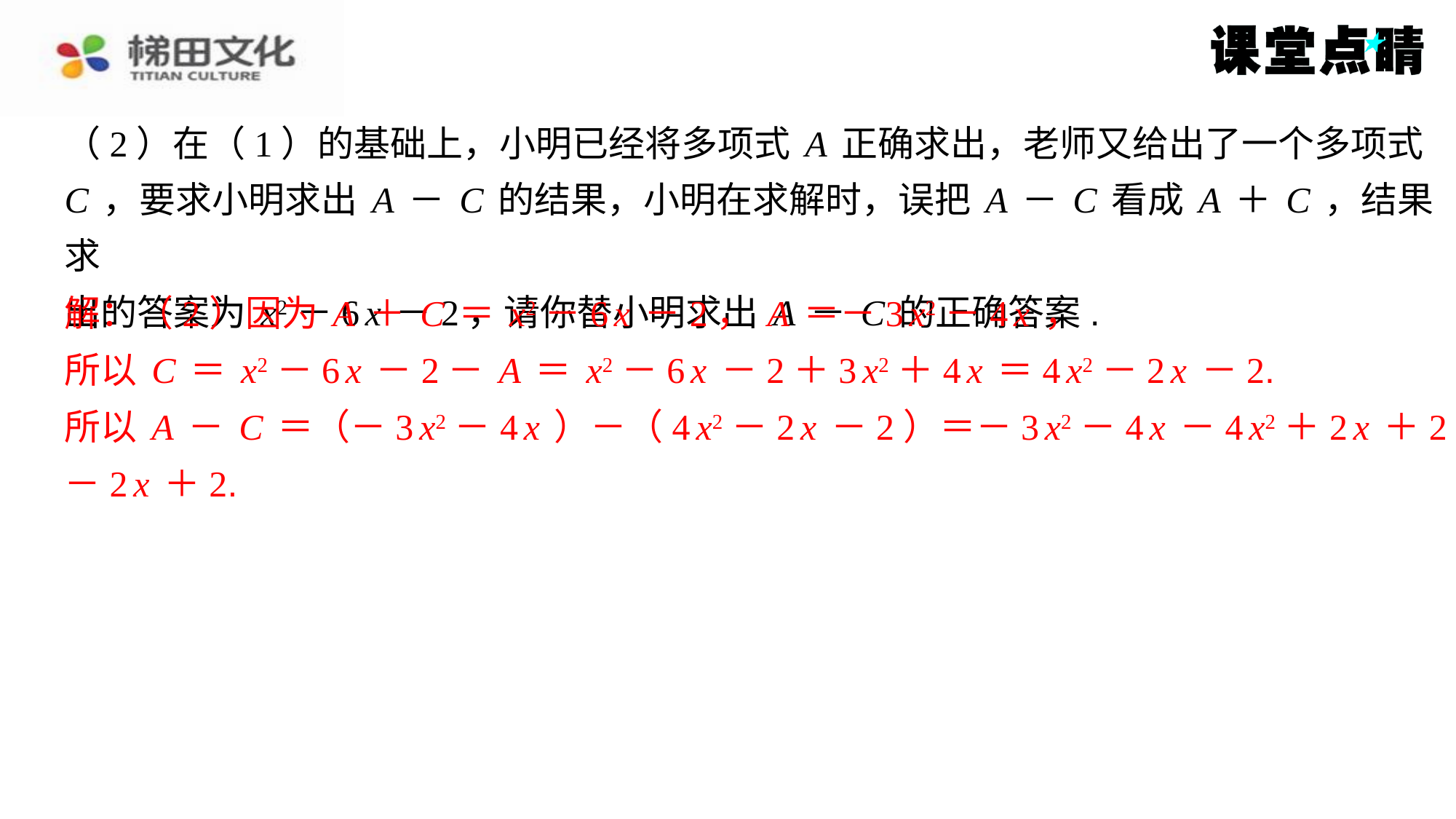

（2）在（1）的基础上，小明已经将多项式A正确求出，老师又给出了一个多项式
C，要求小明求出A－C的结果，小明在求解时，误把A－C看成A＋C，结果求
出的答案为x2－6x－2，请你替小明求出A－C的正确答案.
解：（2）因为A＋C＝x2－6x－2，A＝－3x2－4x，
所以C＝x2－6x－2－A＝x2－6x－2＋3x2＋4x＝4x2－2x－2.
所以A－C＝（－3x2－4x）－（4x2－2x－2）＝－3x2－4x－4x2＋2x＋2＝－7x2
－2x＋2.
解：（2）因为A＋C＝x2－6x－2，A＝－3x2－4x，
所以C＝x2－6x－2－A＝x2－6x－2＋3x2＋4x＝4x2－2x－2.
所以A－C＝（－3x2－4x）－（4x2－2x－2）＝－3x2－4x－4x2＋2x＋2＝－7x2
－2x＋2.